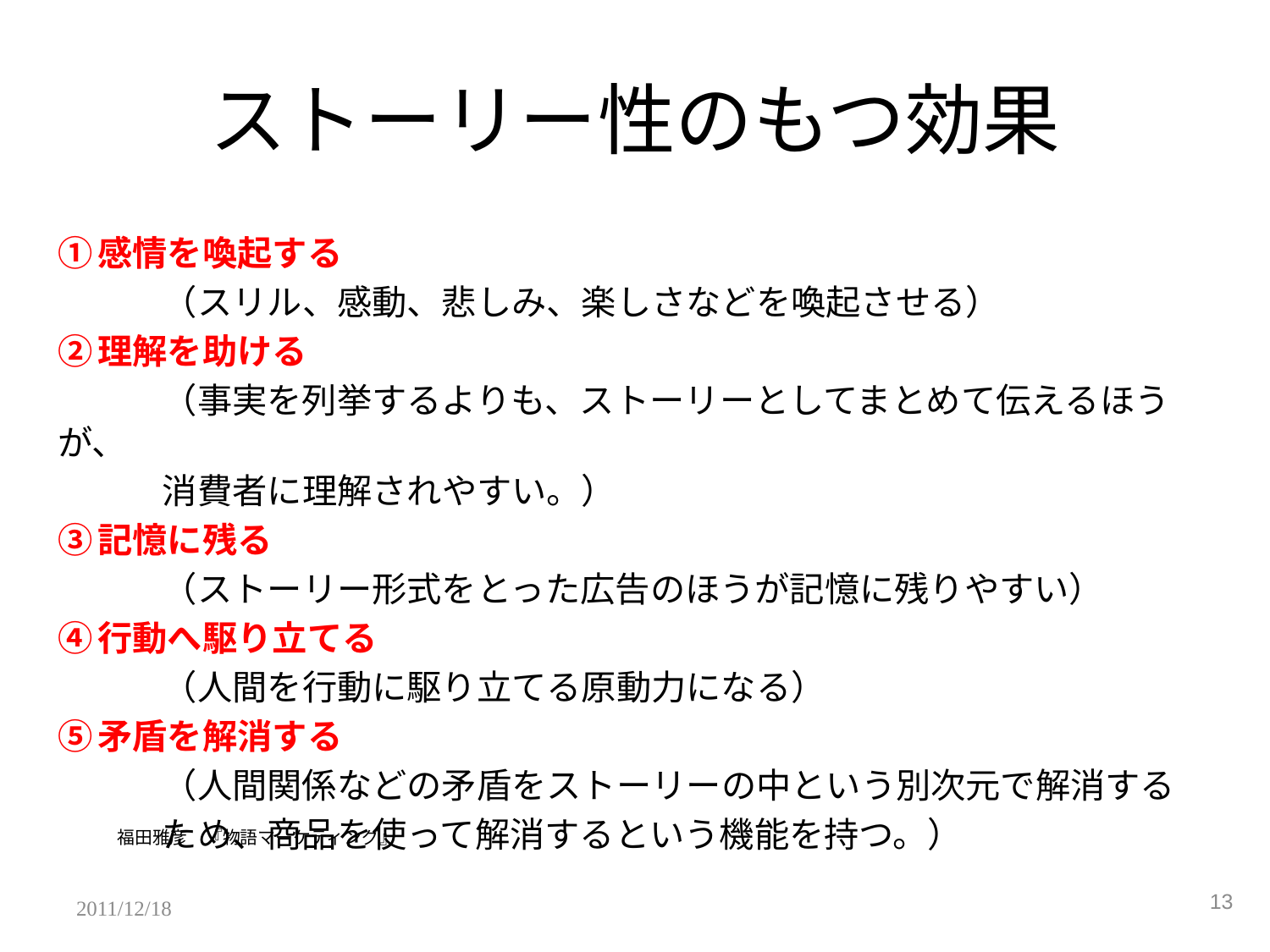

# ストーリー性のもつ効果

①感情を喚起する
　　　（スリル、感動、悲しみ、楽しさなどを喚起させる）
②理解を助ける
　　　（事実を列挙するよりも、ストーリーとしてまとめて伝えるほうが、
　　　消費者に理解されやすい。）
③記憶に残る
　　　（ストーリー形式をとった広告のほうが記憶に残りやすい）
④行動へ駆り立てる
　　　（人間を行動に駆り立てる原動力になる）
⑤矛盾を解消する
　　　（人間関係などの矛盾をストーリーの中という別次元で解消する
　　　ため、商品を使って解消するという機能を持つ。）
福田雅彦　『物語マーケティング』
13
2011/12/18